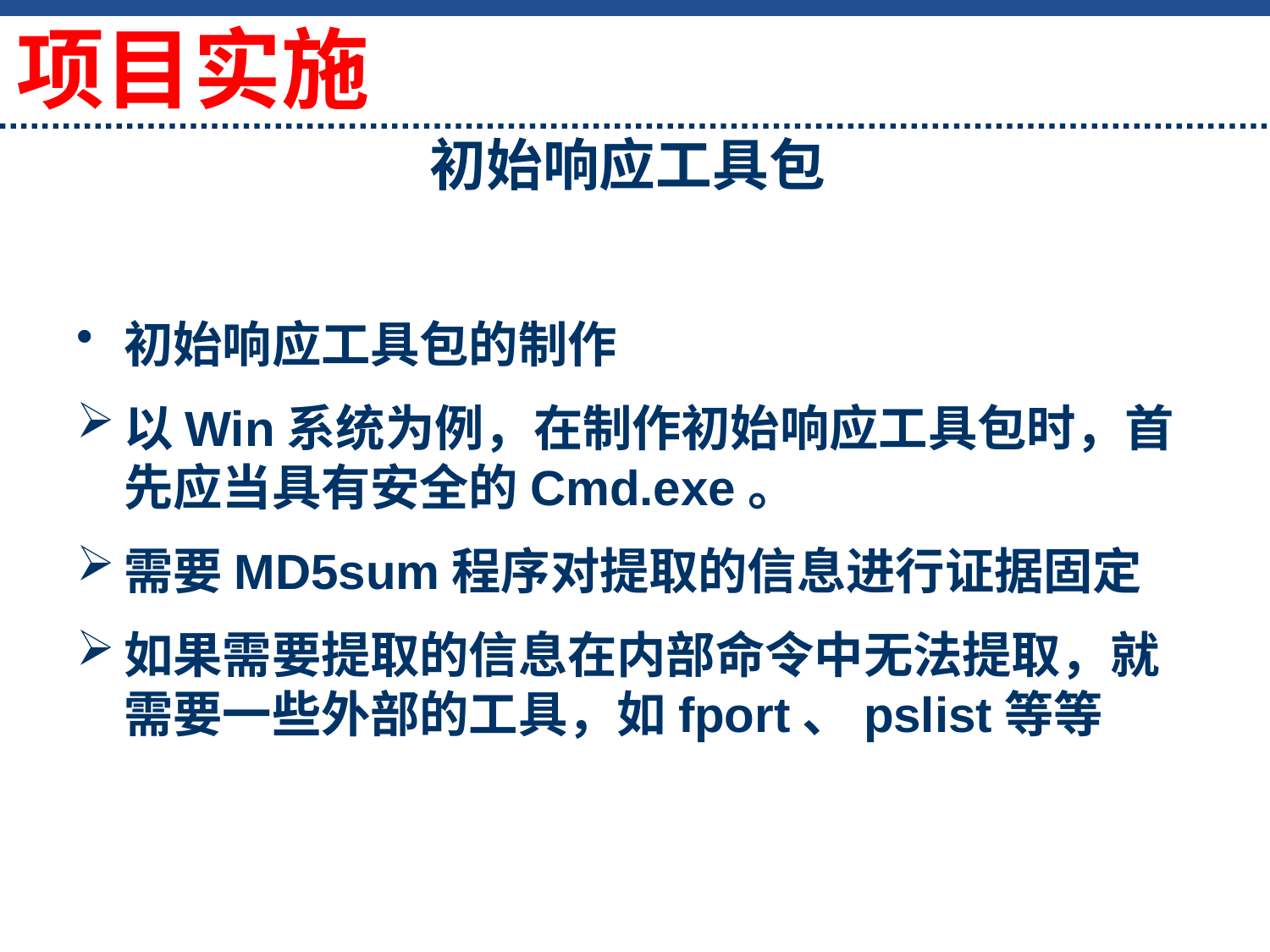

初始响应工具包
项目实施
初始响应工具包的制作
以Win系统为例，在制作初始响应工具包时，首先应当具有安全的Cmd.exe。
需要MD5sum程序对提取的信息进行证据固定
如果需要提取的信息在内部命令中无法提取，就需要一些外部的工具，如fport、pslist等等